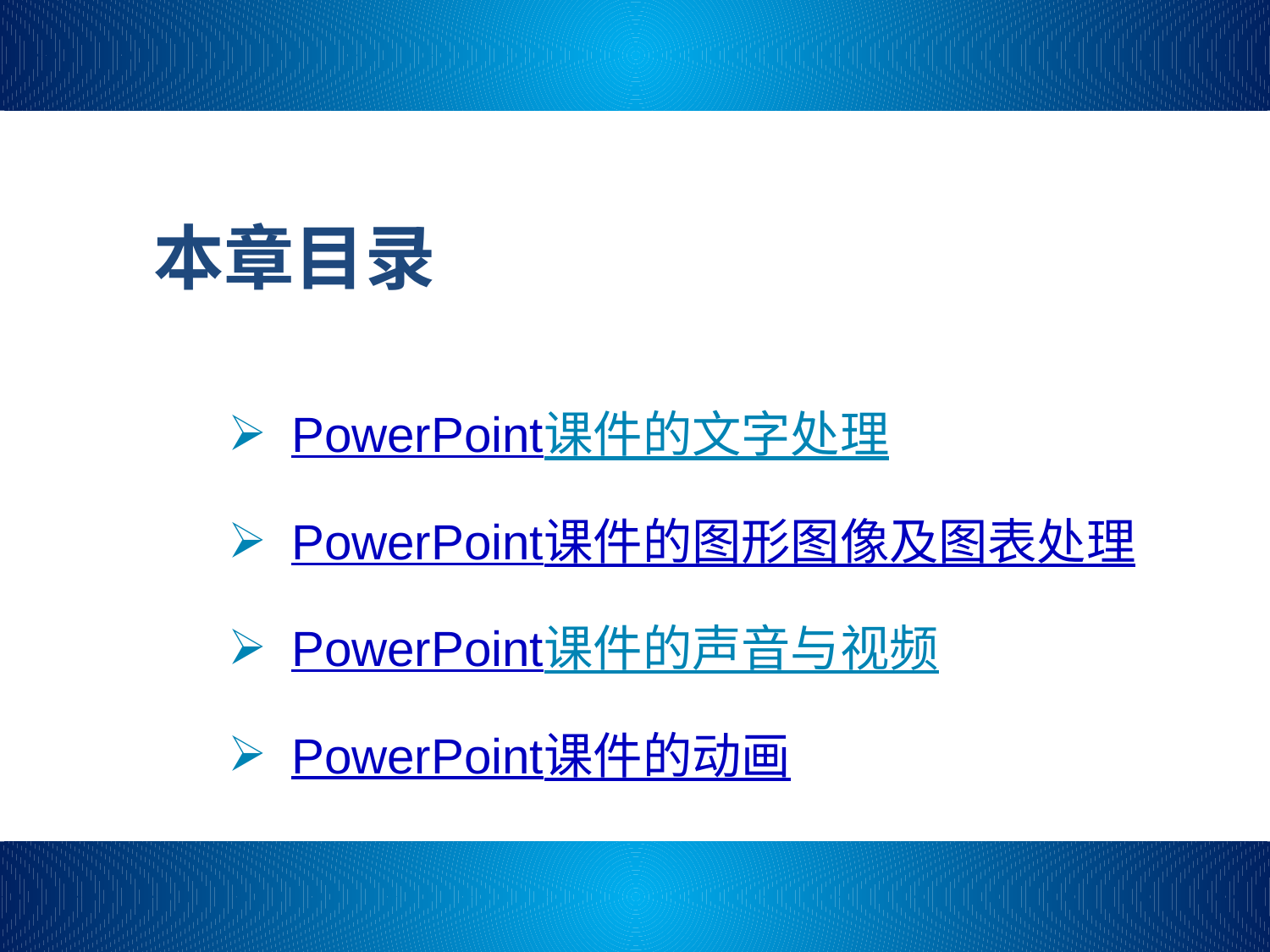

本章目录
PowerPoint课件的文字处理
PowerPoint课件的图形图像及图表处理
PowerPoint课件的声音与视频
PowerPoint课件的动画